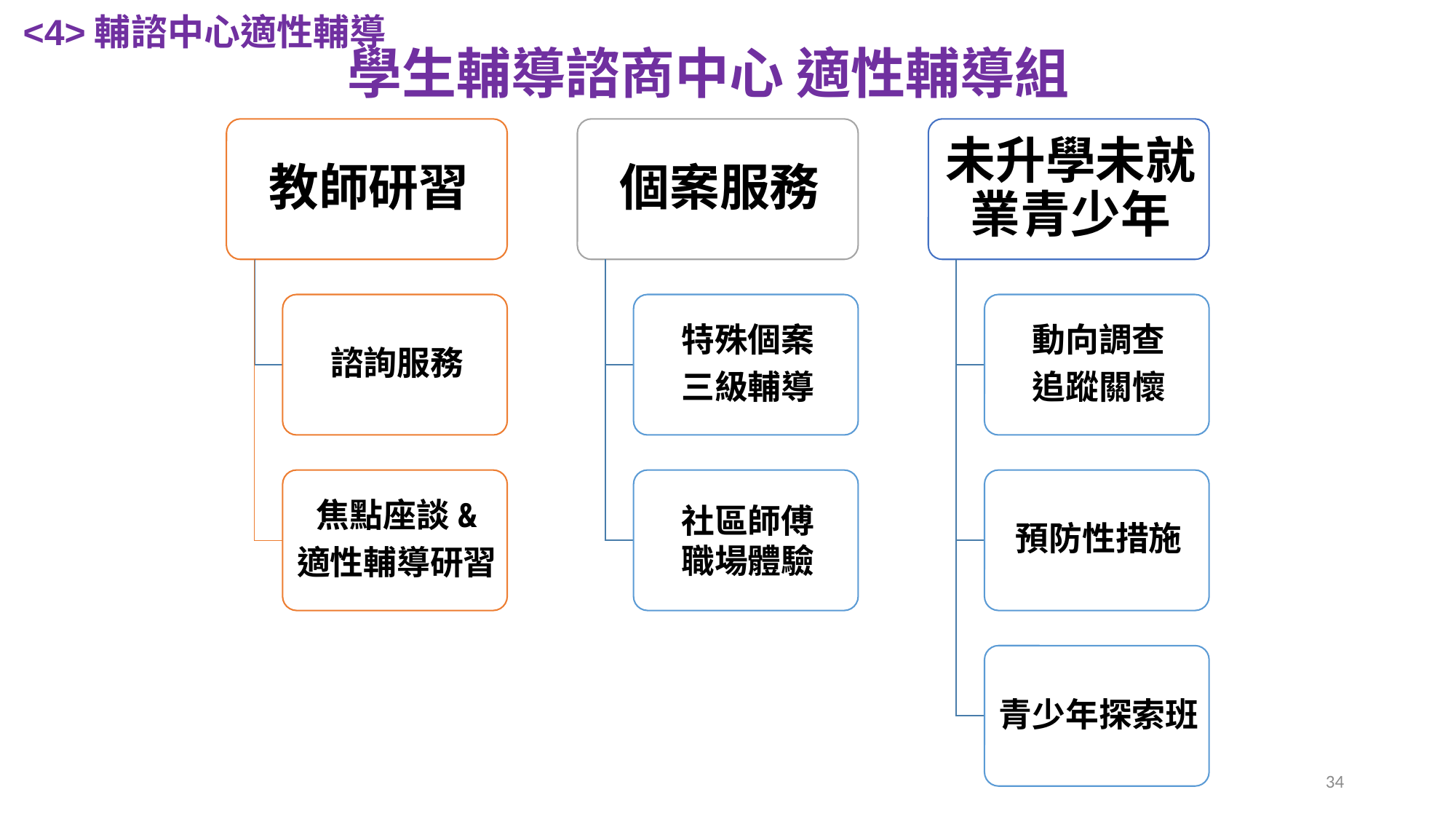

<4>輔諮中心適性輔導
# 學生輔導諮商中心 適性輔導組
教師研習
諮詢服務
焦點座談&
適性輔導研習
個案服務
特殊個案
三級輔導
社區師傅
職場體驗
未升學未就業青少年
動向調查
追蹤關懷
預防性措施
青少年探索班
34